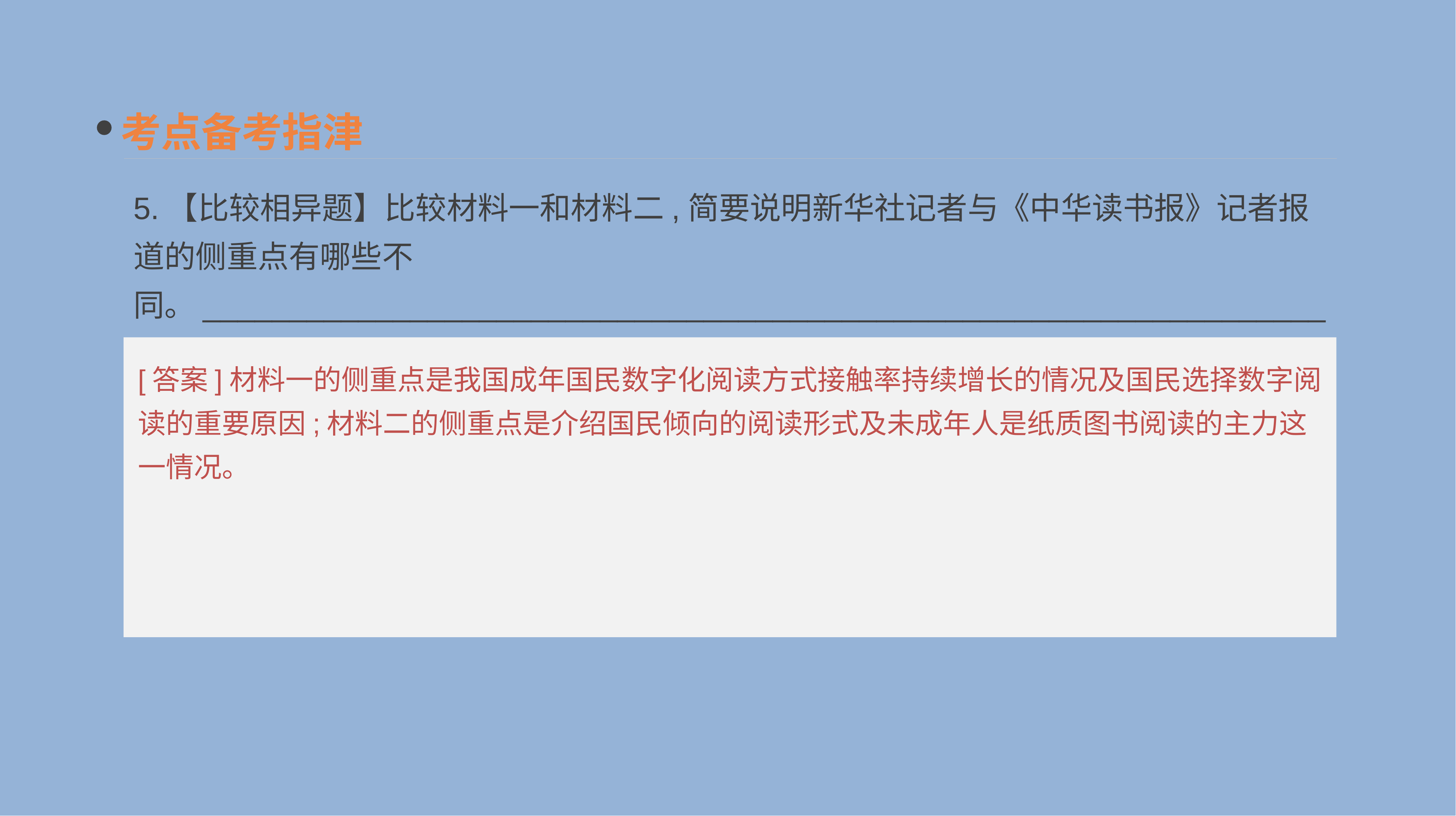

考点备考指津

5.【比较相异题】比较材料一和材料二,简要说明新华社记者与《中华读书报》记者报道的侧重点有哪些不同。__________________________________________________________________________________________________________________________________________________________________________

[答案]材料一的侧重点是我国成年国民数字化阅读方式接触率持续增长的情况及国民选择数字阅读的重要原因;材料二的侧重点是介绍国民倾向的阅读形式及未成年人是纸质图书阅读的主力这一情况。